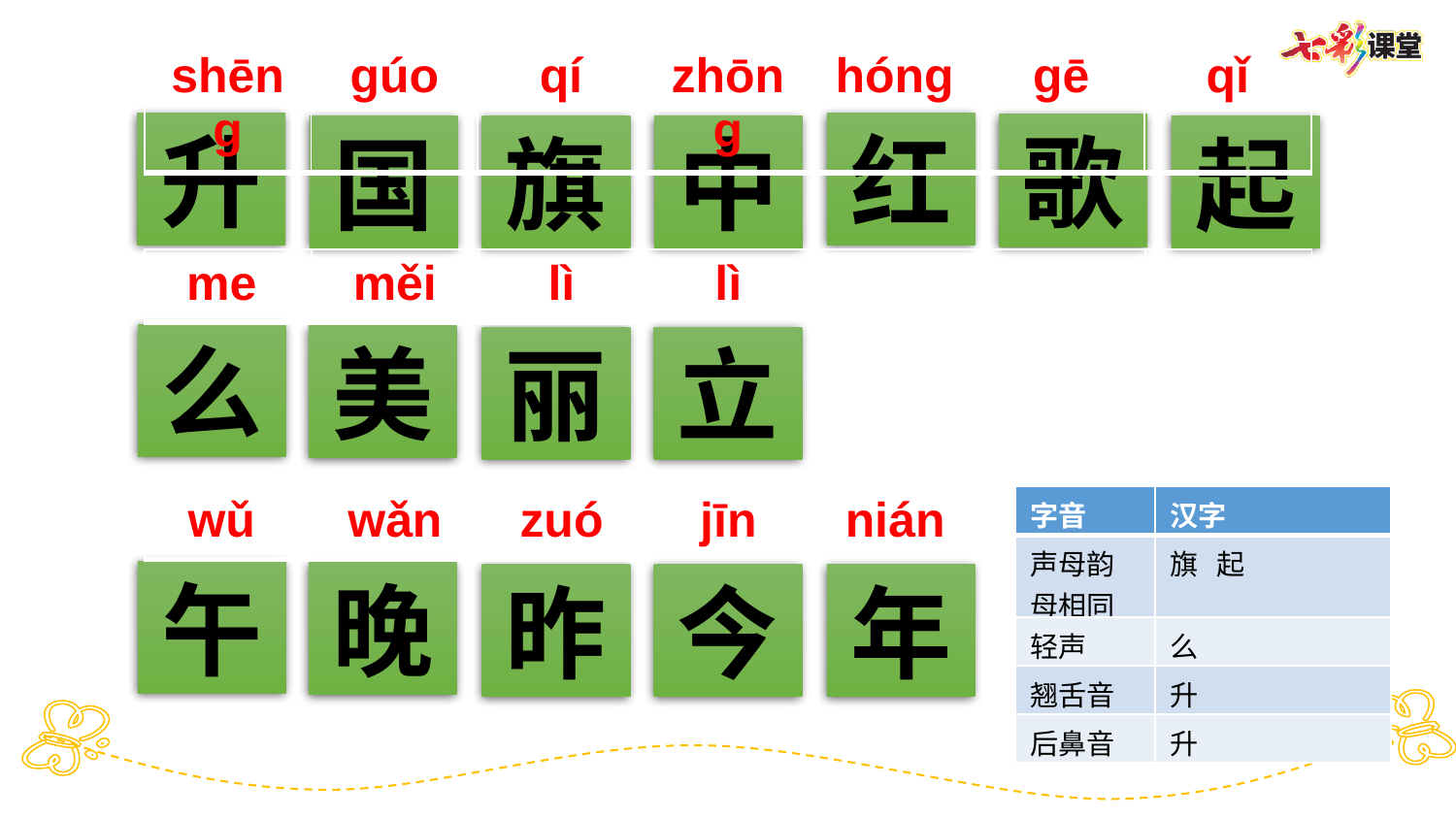

| shēng | gúo | qí | zhōng | hóng | gē | qǐ |
| --- | --- | --- | --- | --- | --- | --- |
升
红
歌
国
旗
中
起
| me | měi | lì | lì |  |  |  |
| --- | --- | --- | --- | --- | --- | --- |
么
美
丽
立
| wǔ | wǎn | zuó | jīn | nián |  |  |
| --- | --- | --- | --- | --- | --- | --- |
| 字音 | 汉字 |
| --- | --- |
| 声母韵母相同 | 旗 起 |
| 轻声 | 么 |
| 翘舌音 | 升 |
| 后鼻音 | 升 |
午
晚
昨
今
年